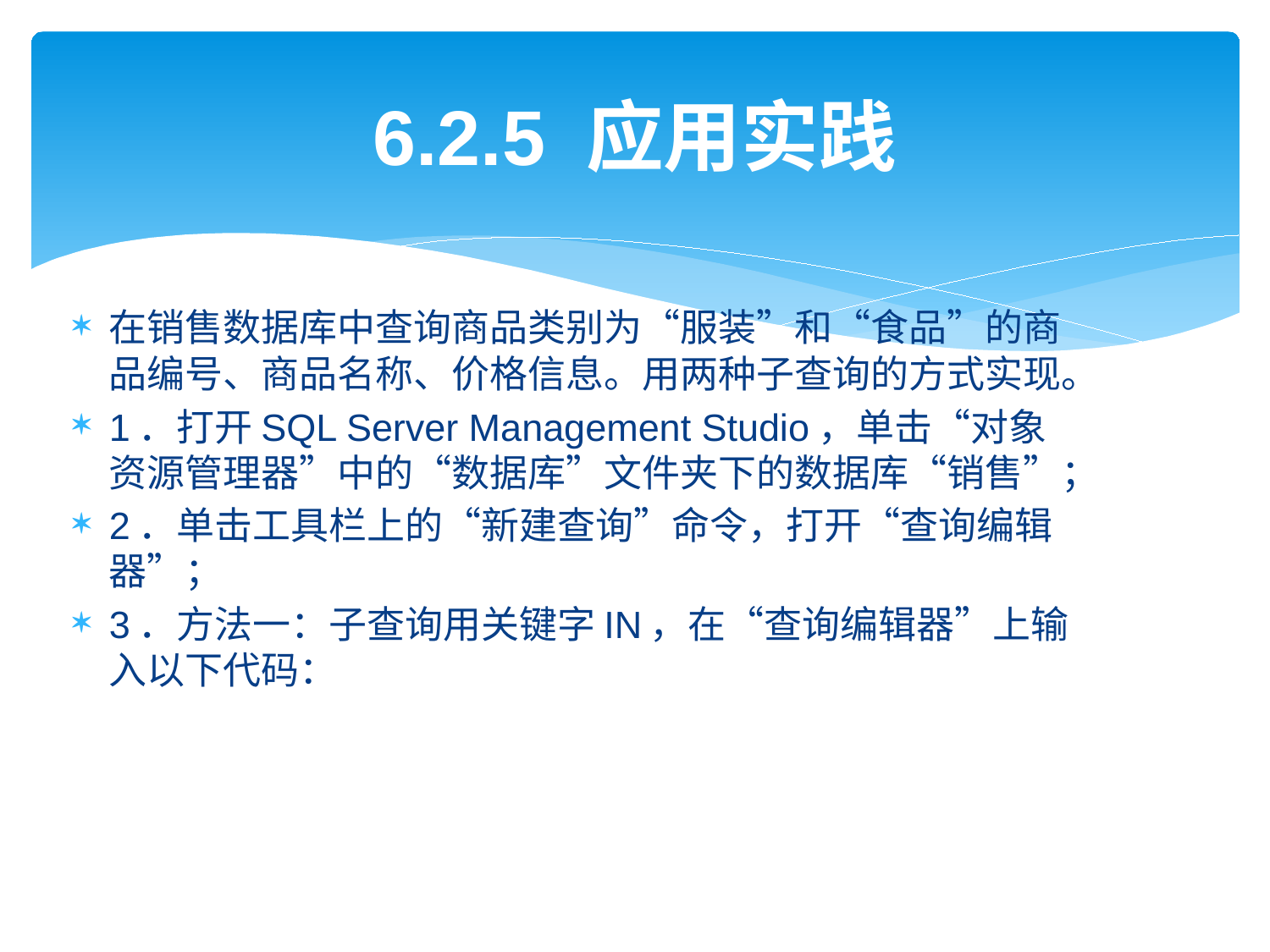

# 6.2.5 应用实践
在销售数据库中查询商品类别为“服装”和“食品”的商品编号、商品名称、价格信息。用两种子查询的方式实现。
1．打开SQL Server Management Studio，单击“对象资源管理器”中的“数据库”文件夹下的数据库“销售”；
2．单击工具栏上的“新建查询”命令，打开“查询编辑器”；
3．方法一：子查询用关键字IN，在“查询编辑器”上输入以下代码：